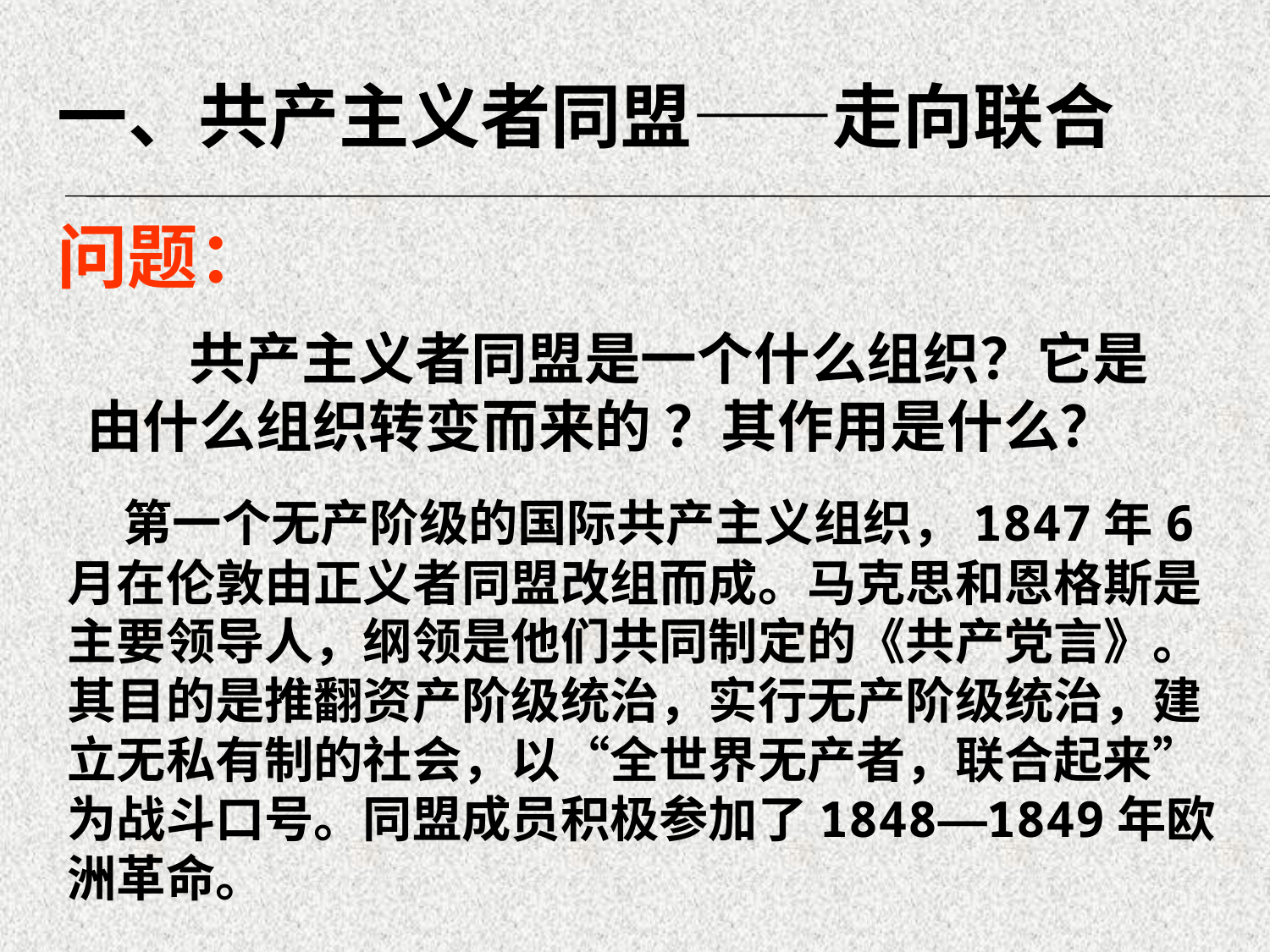

一、共产主义者同盟——走向联合

问题：
       共产主义者同盟是一个什么组织？它是由什么组织转变而来的 ？其作用是什么？
    第一个无产阶级的国际共产主义组织，1847年6月在伦敦由正义者同盟改组而成。马克思和恩格斯是主要领导人，纲领是他们共同制定的《共产党言》。其目的是推翻资产阶级统治，实行无产阶级统治，建立无私有制的社会，以“全世界无产者，联合起来”为战斗口号。同盟成员积极参加了1848—1849年欧洲革命。